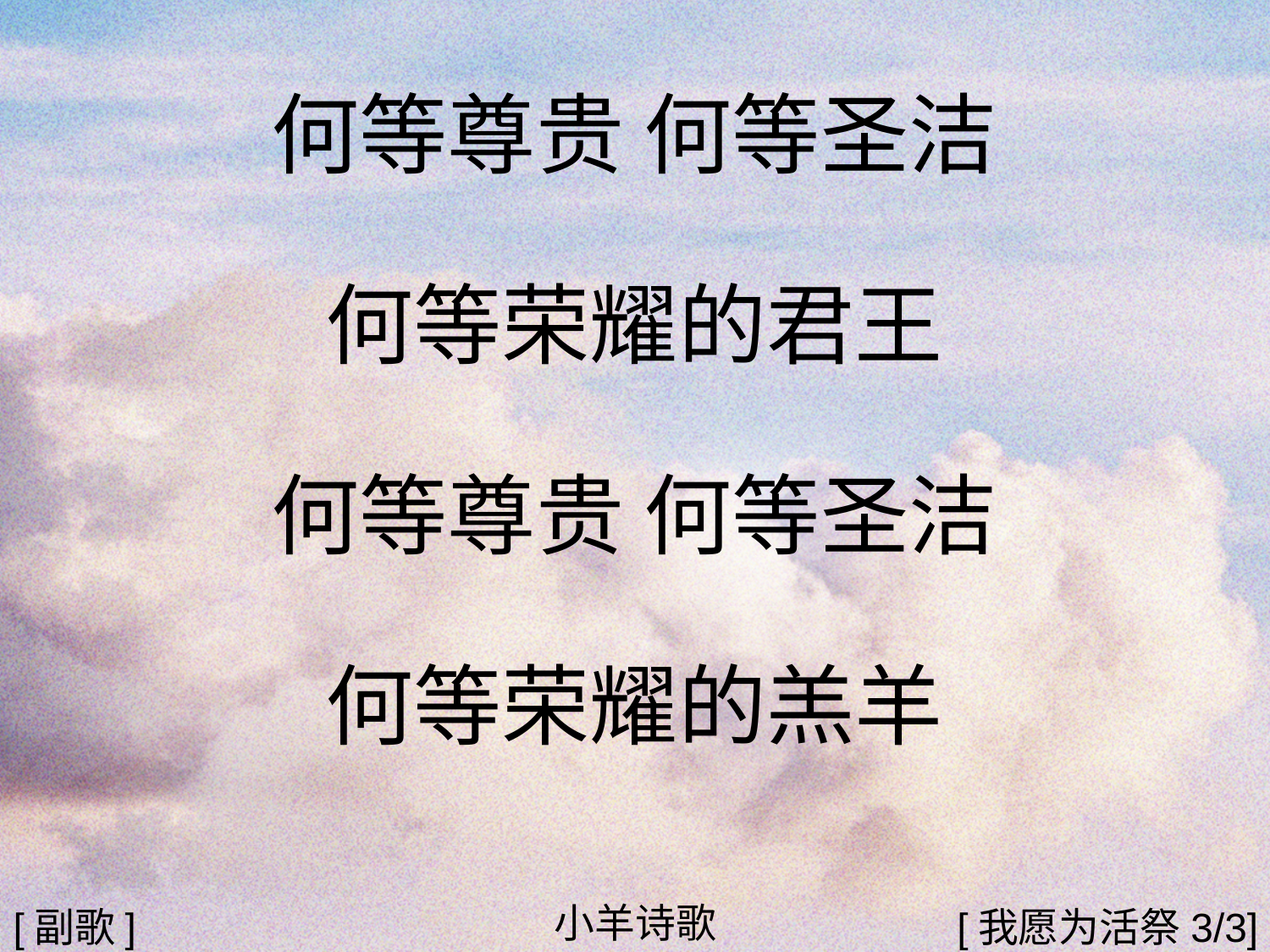

何等尊贵 何等圣洁

何等荣耀的君王

何等尊贵 何等圣洁

何等荣耀的羔羊
#

小羊诗歌
[副歌]
[我愿为活祭3/3]